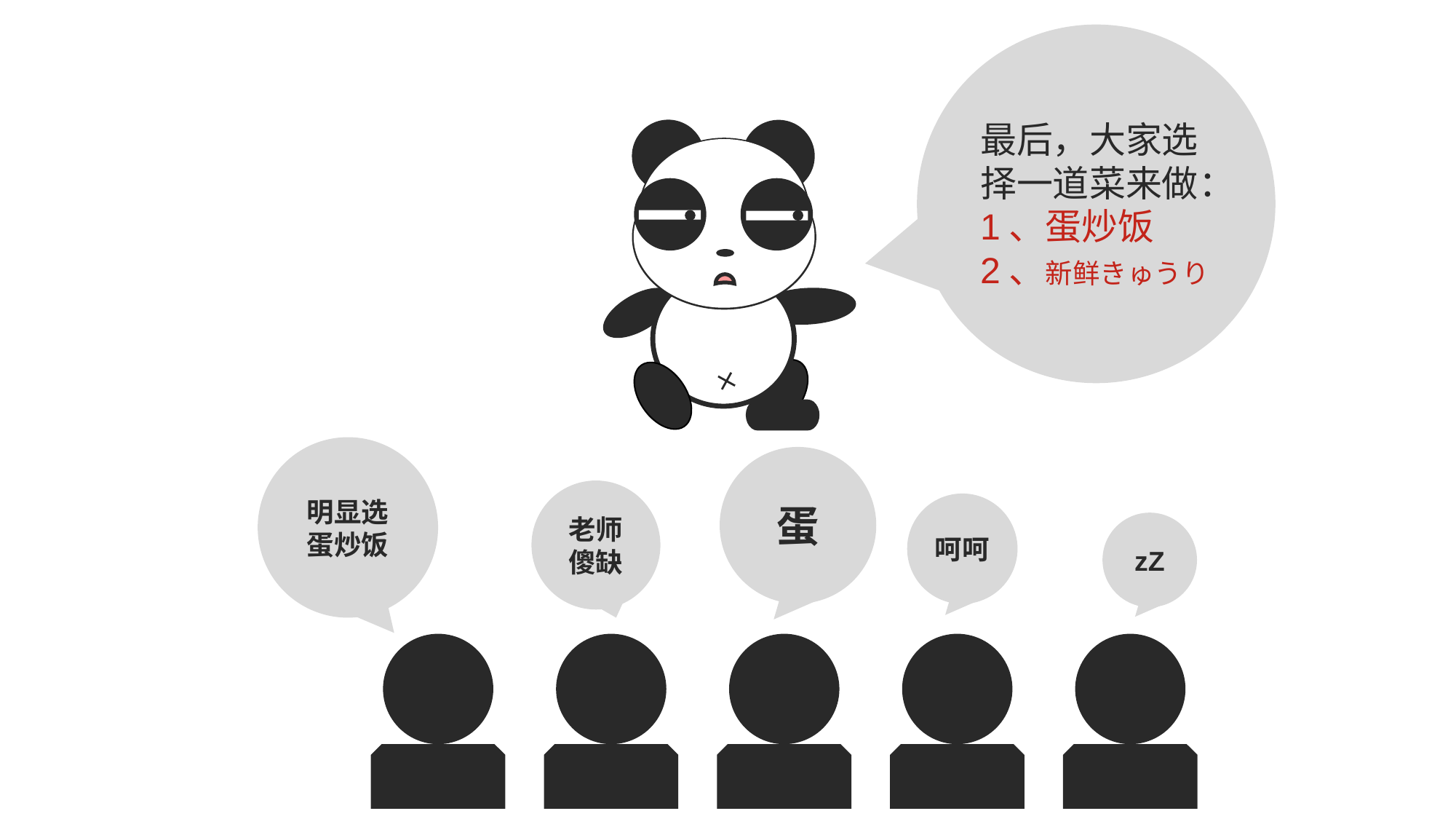

最后，大家选择一道菜来做：
1、蛋炒饭
2、新鲜きゅうり

明显选蛋炒饭

蛋

老师傻缺

呵呵

zZ